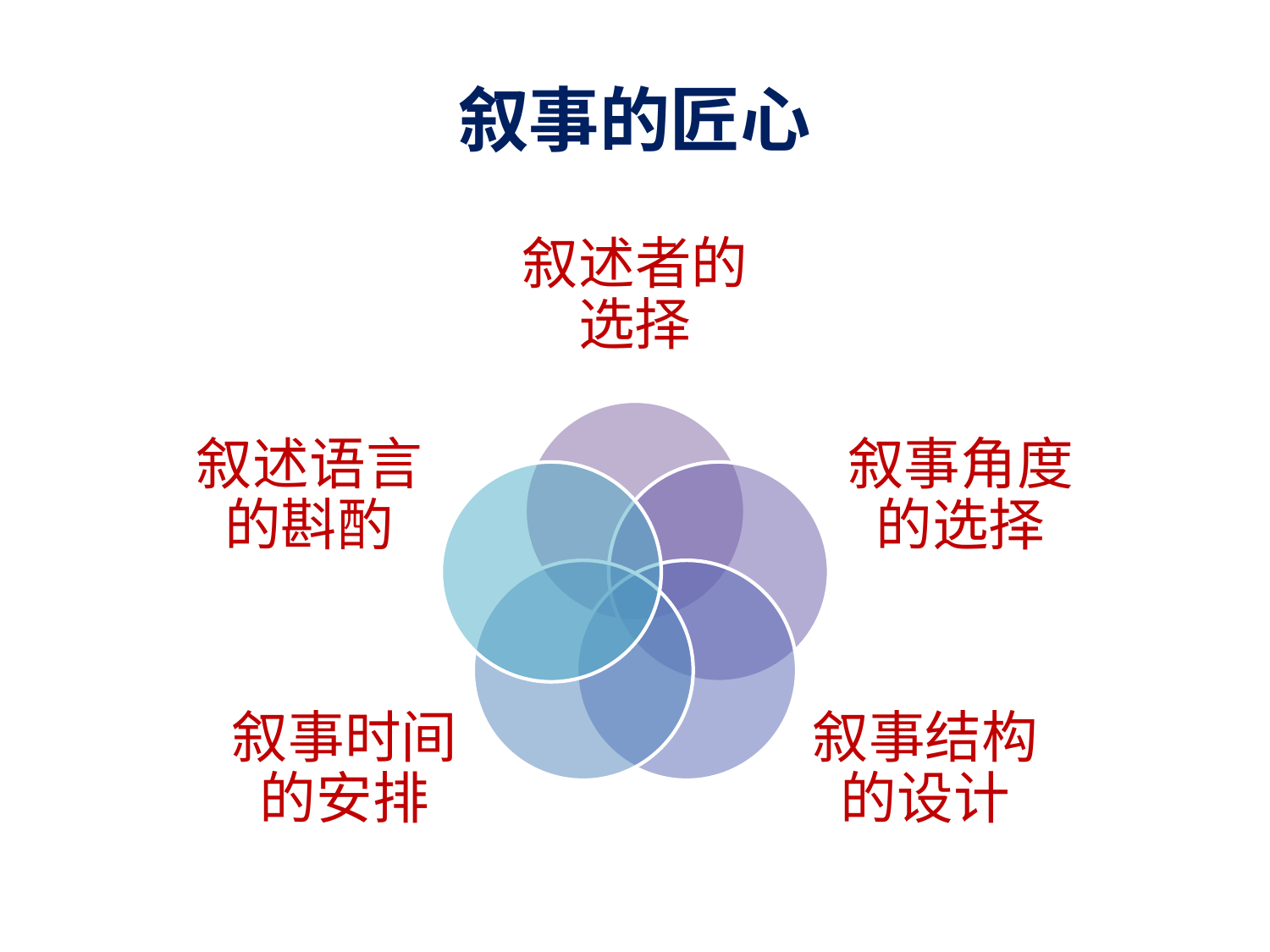

# 叙事的匠心

叙述者的选择

叙事角度的选择

叙事结构的设计

叙事时间的安排

叙述语言的斟酌